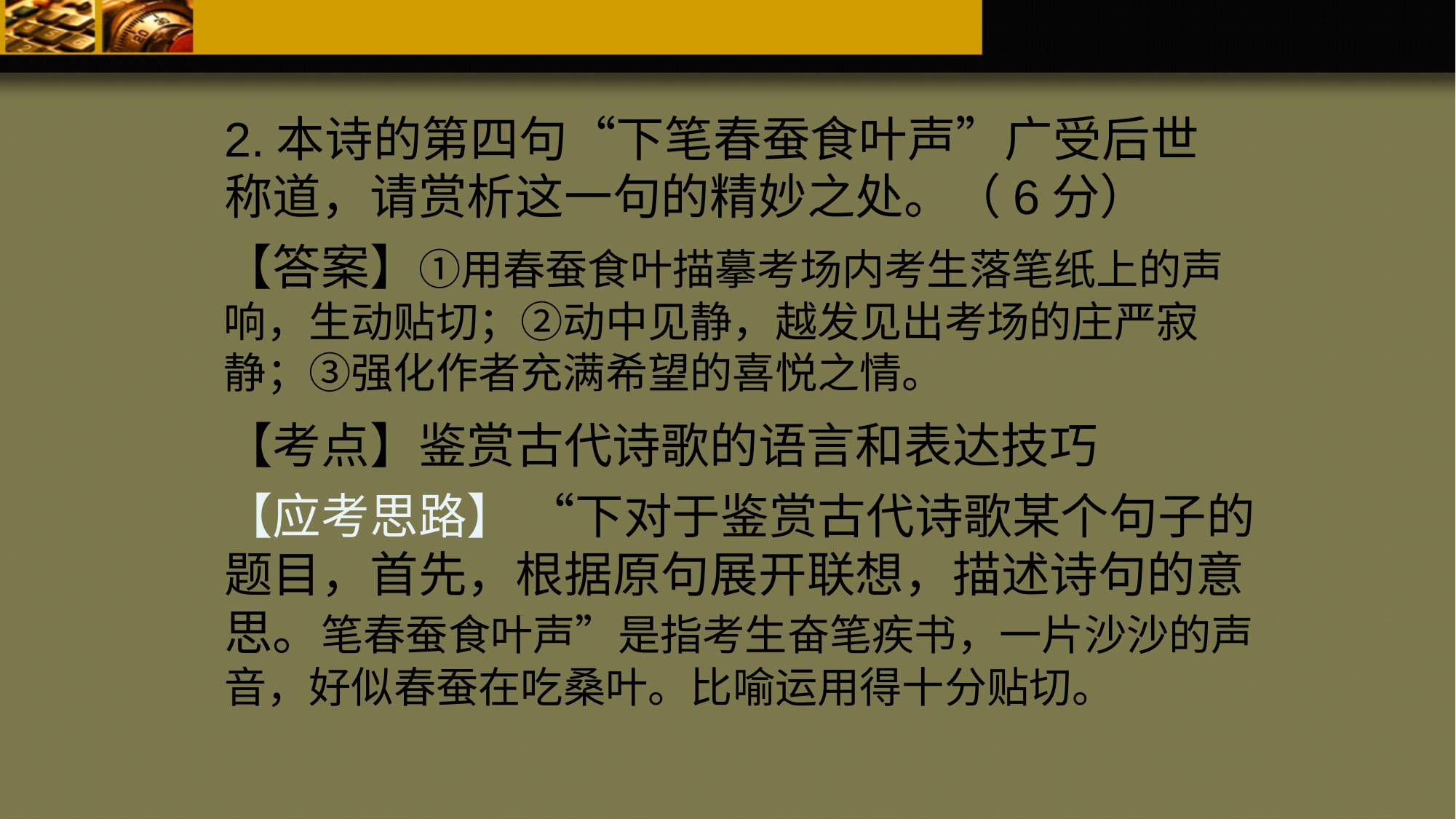

2.本诗的第四句“下笔春蚕食叶声”广受后世称道，请赏析这一句的精妙之处。（6分）
【答案】①用春蚕食叶描摹考场内考生落笔纸上的声响，生动贴切；②动中见静，越发见出考场的庄严寂静；③强化作者充满希望的喜悦之情。
【考点】鉴赏古代诗歌的语言和表达技巧
【应考思路】 “下对于鉴赏古代诗歌某个句子的题目，首先，根据原句展开联想，描述诗句的意思。笔春蚕食叶声”是指考生奋笔疾书，一片沙沙的声音，好似春蚕在吃桑叶。比喻运用得十分贴切。